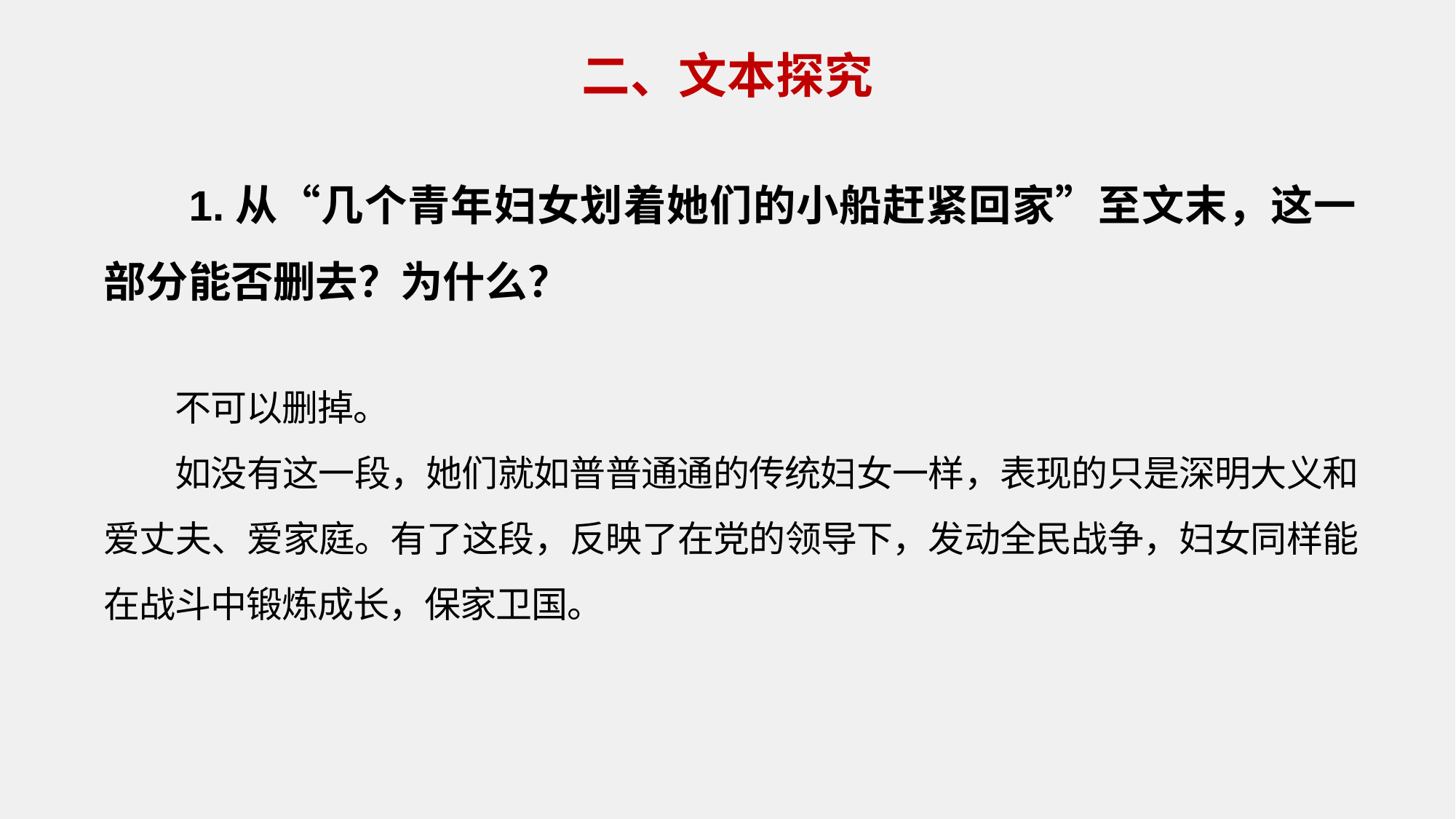

二、文本探究
1.从“几个青年妇女划着她们的小船赶紧回家”至文末，这一部分能否删去？为什么？
不可以删掉。
如没有这一段，她们就如普普通通的传统妇女一样，表现的只是深明大义和爱丈夫、爱家庭。有了这段，反映了在党的领导下，发动全民战争，妇女同样能在战斗中锻炼成长，保家卫国。